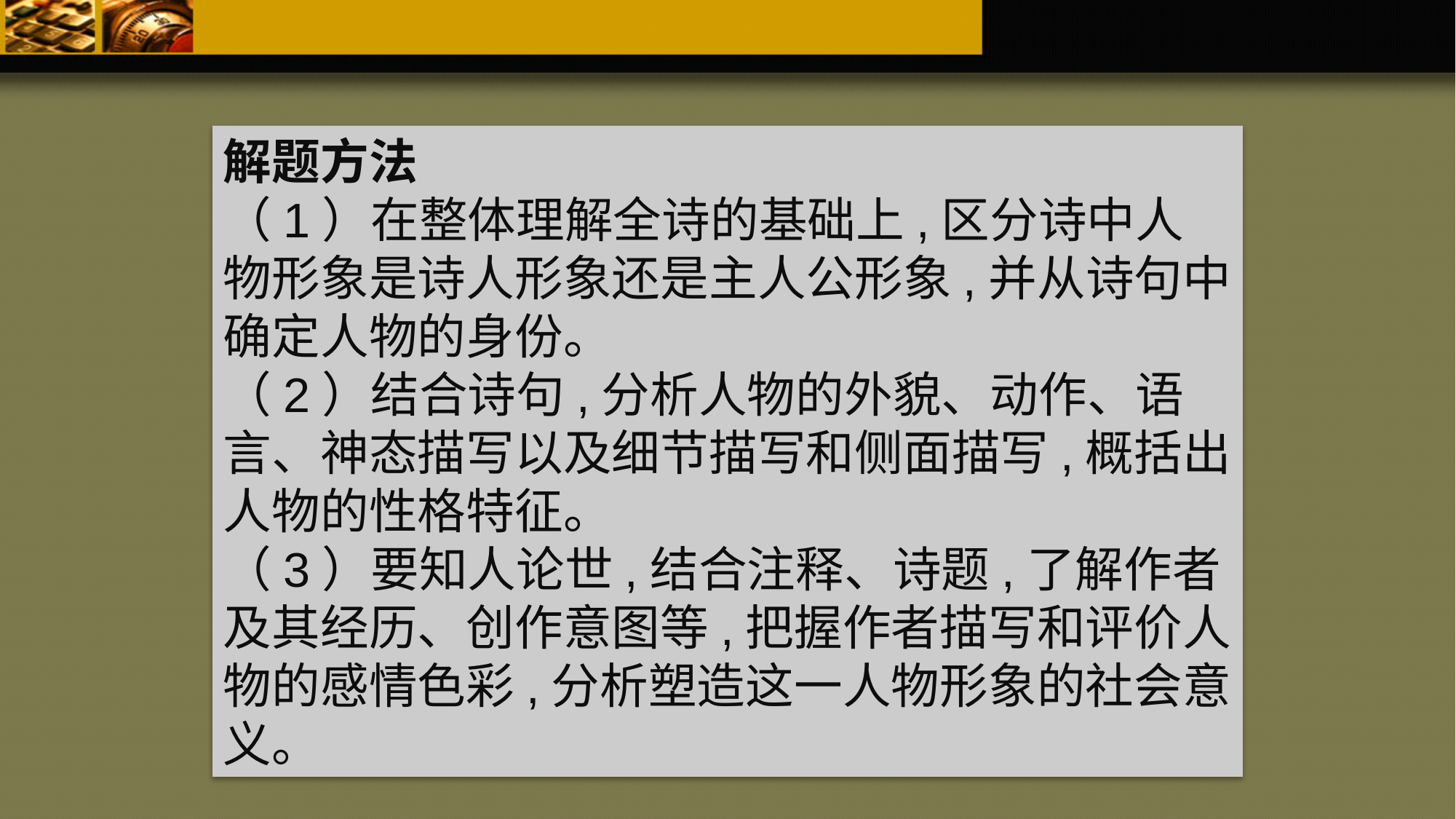

解题方法
（1）在整体理解全诗的基础上,区分诗中人物形象是诗人形象还是主人公形象,并从诗句中确定人物的身份。
（2）结合诗句,分析人物的外貌、动作、语言、神态描写以及细节描写和侧面描写,概括出人物的性格特征。
（3）要知人论世,结合注释、诗题,了解作者及其经历、创作意图等,把握作者描写和评价人物的感情色彩,分析塑造这一人物形象的社会意义。